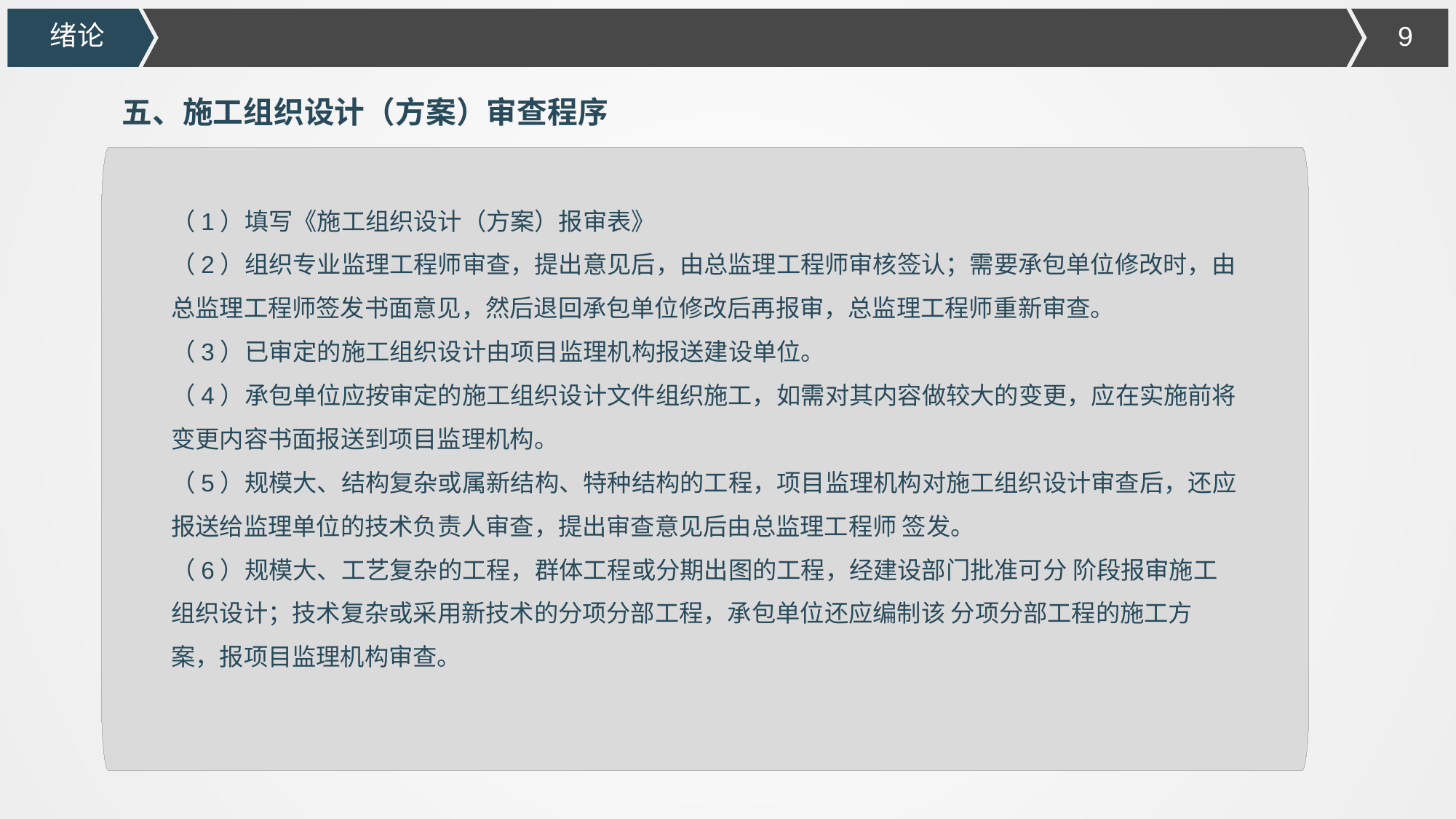

绪论
五、施工组织设计（方案）审查程序

（1）填写《施工组织设计（方案）报审表》
（2）组织专业监理工程师审查，提出意见后，由总监理工程师审核签认；需要承包单位修改时，由总监理工程师签发书面意见，然后退回承包单位修改后再报审，总监理工程师重新审查。
（3）已审定的施工组织设计由项目监理机构报送建设单位。
（4）承包单位应按审定的施工组织设计文件组织施工，如需对其内容做较大的变更，应在实施前将变更内容书面报送到项目监理机构。
（5）规模大、结构复杂或属新结构、特种结构的工程，项目监理机构对施工组织设计审查后，还应报送给监理单位的技术负责人审查，提出审查意见后由总监理工程师 签发。
（6）规模大、工艺复杂的工程，群体工程或分期出图的工程，经建设部门批准可分 阶段报审施工组织设计；技术复杂或采用新技术的分项分部工程，承包单位还应编制该 分项分部工程的施工方案，报项目监理机构审查。